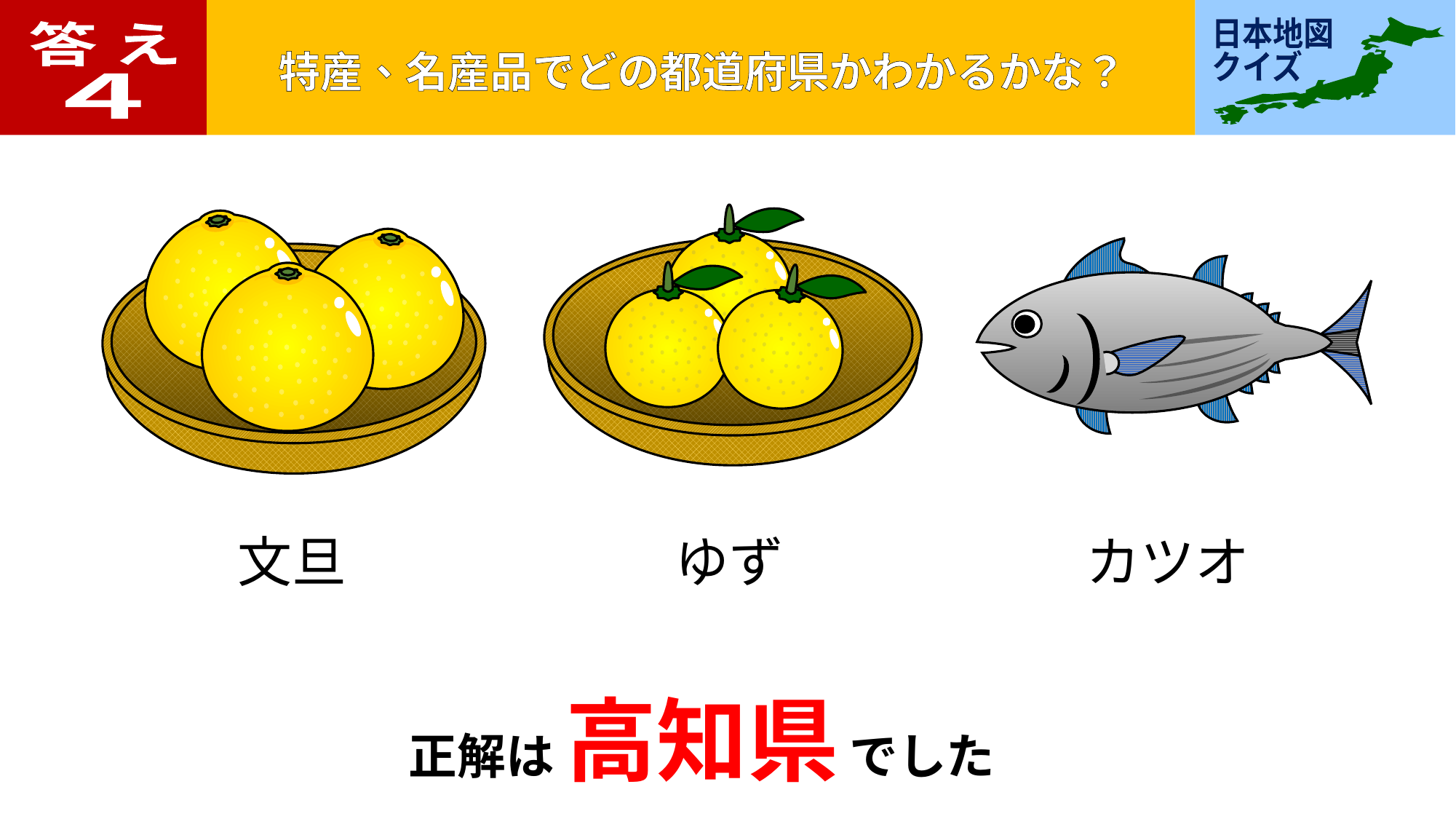

答 え
４

文旦
ゆず
カツオ
正解は 高知県 でした